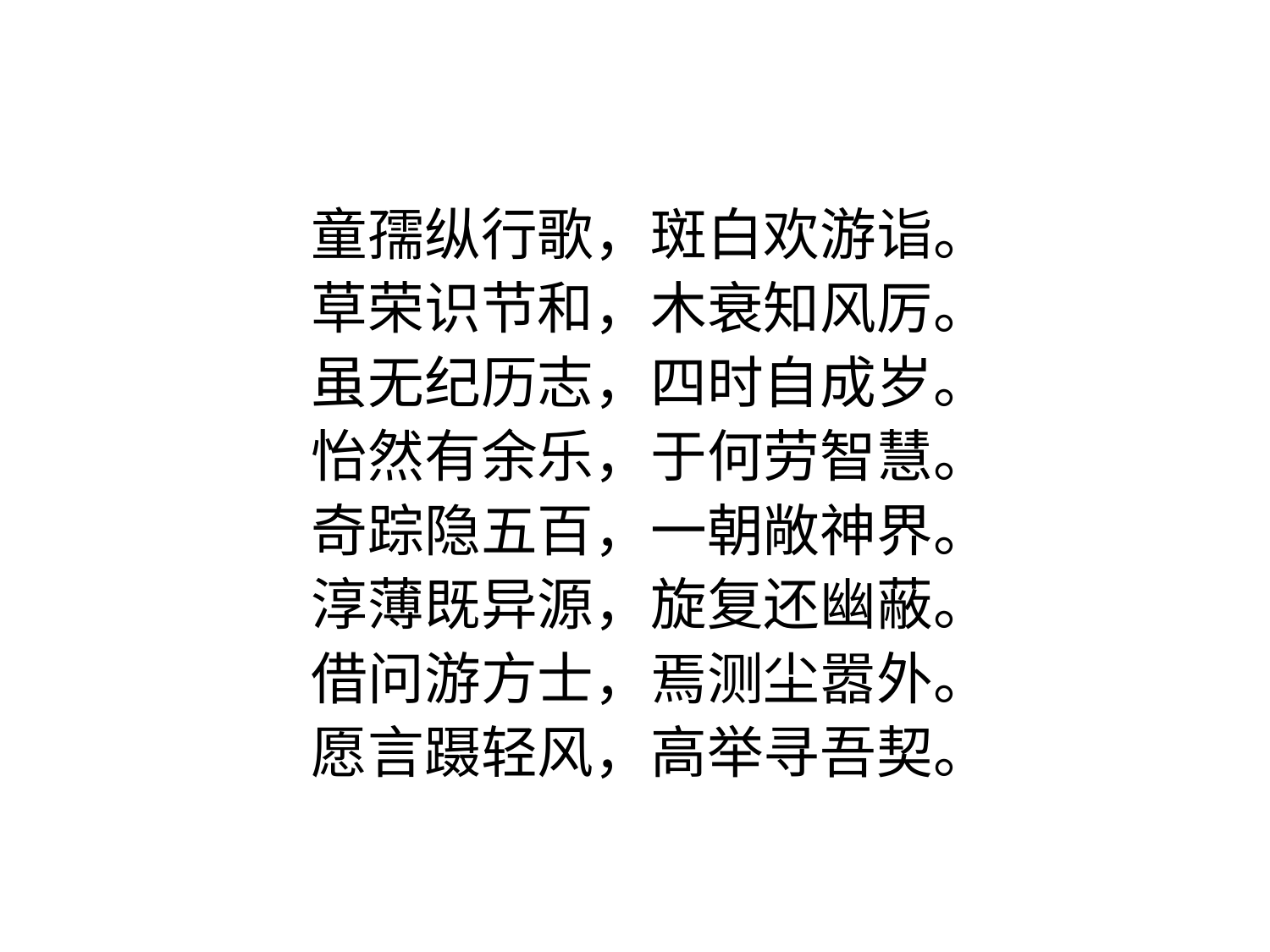

童孺纵行歌，斑白欢游诣。
草荣识节和，木衰知风厉。
虽无纪历志，四时自成岁。
怡然有余乐，于何劳智慧。
奇踪隐五百，一朝敞神界。
淳薄既异源，旋复还幽蔽。
借问游方士，焉测尘嚣外。
愿言蹑轻风，高举寻吾契。